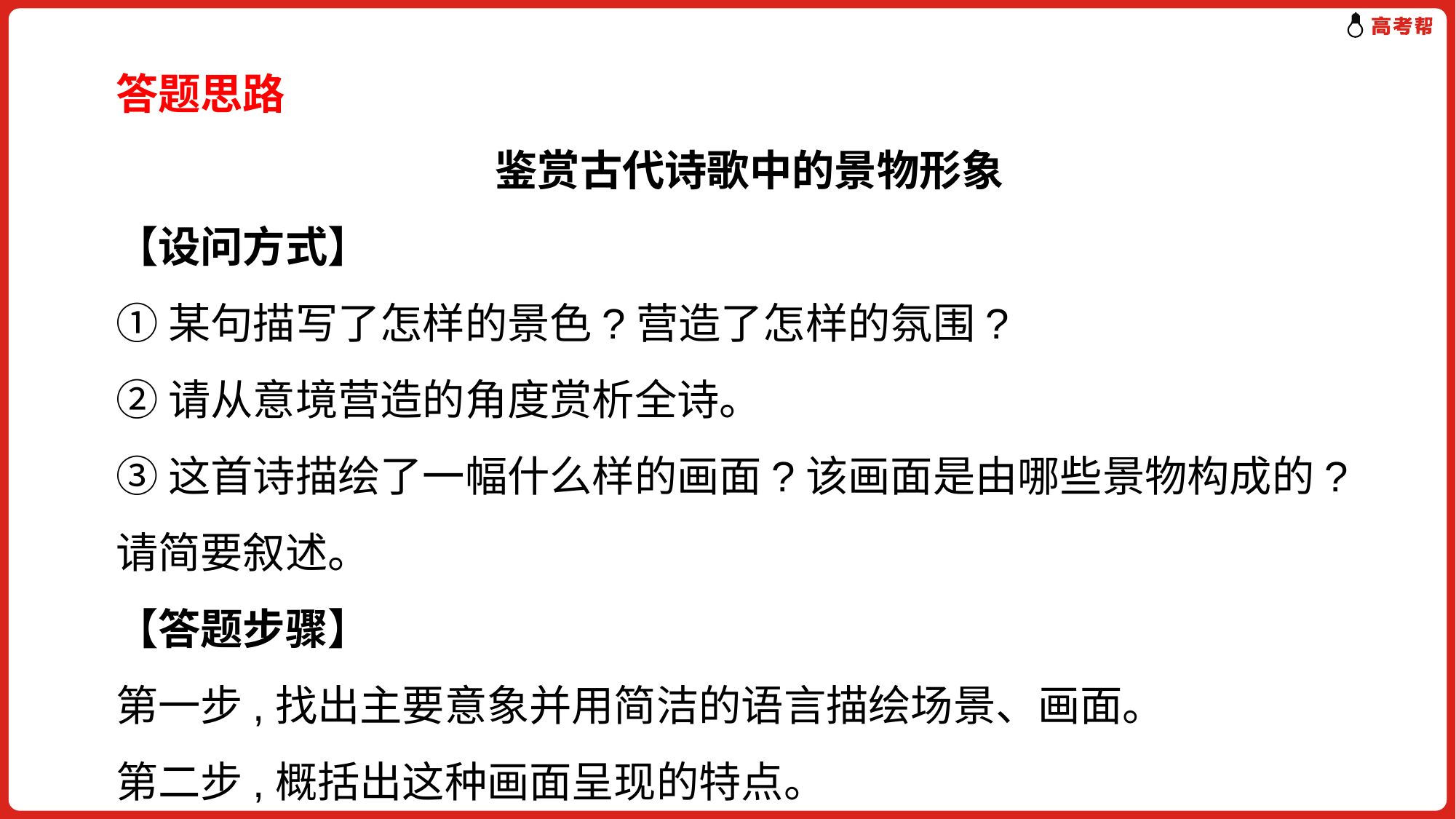

答题思路
　鉴赏古代诗歌中的景物形象
【设问方式】
①某句描写了怎样的景色?营造了怎样的氛围?
②请从意境营造的角度赏析全诗。
③这首诗描绘了一幅什么样的画面?该画面是由哪些景物构成的?请简要叙述。
【答题步骤】
第一步,找出主要意象并用简洁的语言描绘场景、画面。
第二步,概括出这种画面呈现的特点。